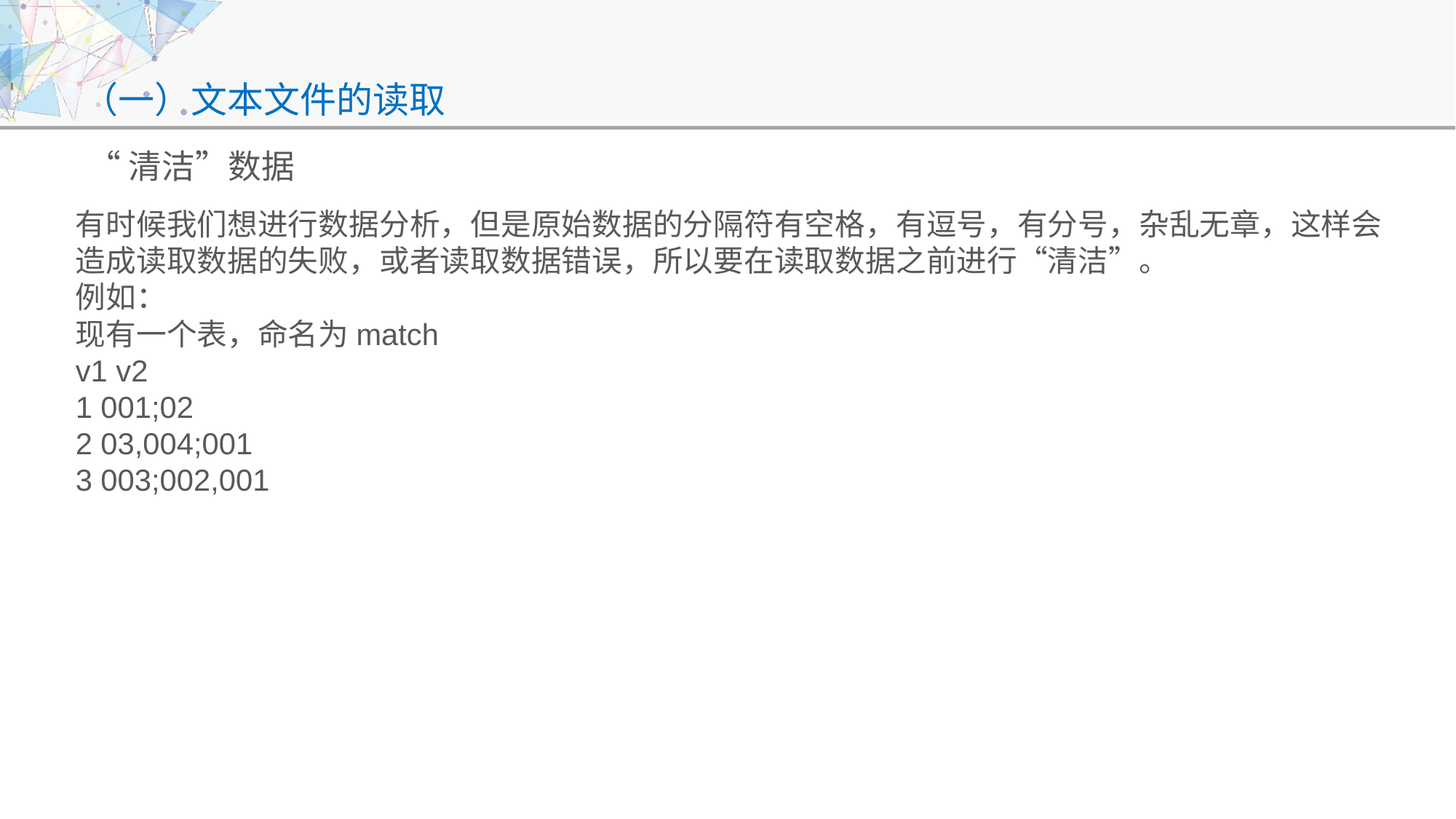

（一）文本文件的读取
#
“清洁”数据
有时候我们想进行数据分析，但是原始数据的分隔符有空格，有逗号，有分号，杂乱无章，这样会造成读取数据的失败，或者读取数据错误，所以要在读取数据之前进行“清洁”。
例如：
现有一个表，命名为match
v1 v2
1 001;02
2 03,004;001
3 003;002,001